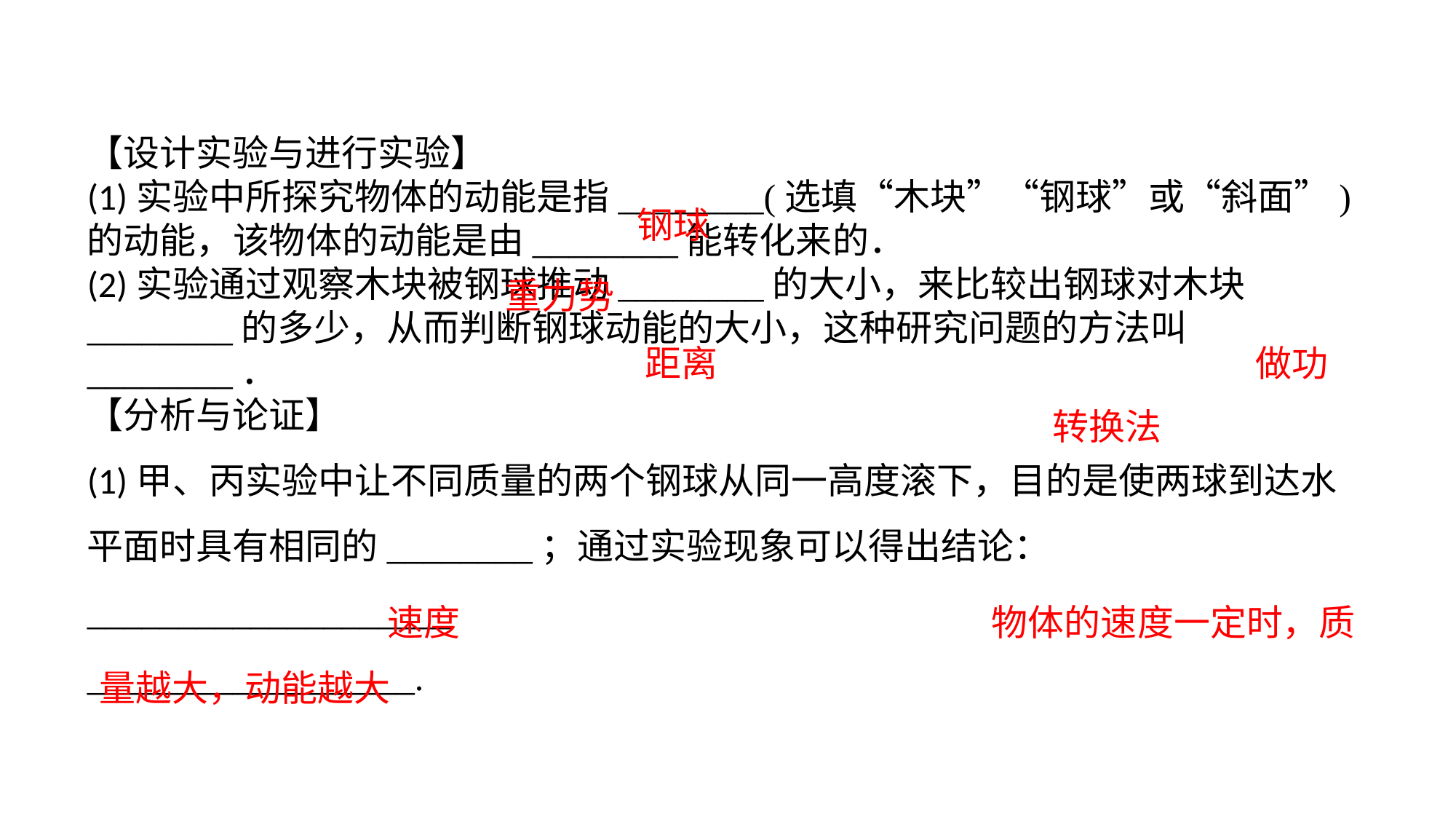

【设计实验与进行实验】(1)实验中所探究物体的动能是指________(选填“木块”“钢球”或“斜面”)的动能，该物体的动能是由________能转化来的．(2)实验通过观察木块被钢球推动________的大小，来比较出钢球对木块________的多少，从而判断钢球动能的大小，这种研究问题的方法叫________．【分析与论证】(1)甲、丙实验中让不同质量的两个钢球从同一高度滚下，目的是使两球到达水平面时具有相同的________；通过实验现象可以得出结论：____________________
__________________.
钢球
重力势
距离
做功
转换法
                                                                                                            物体的速度一定时，质量越大，动能越大
速度